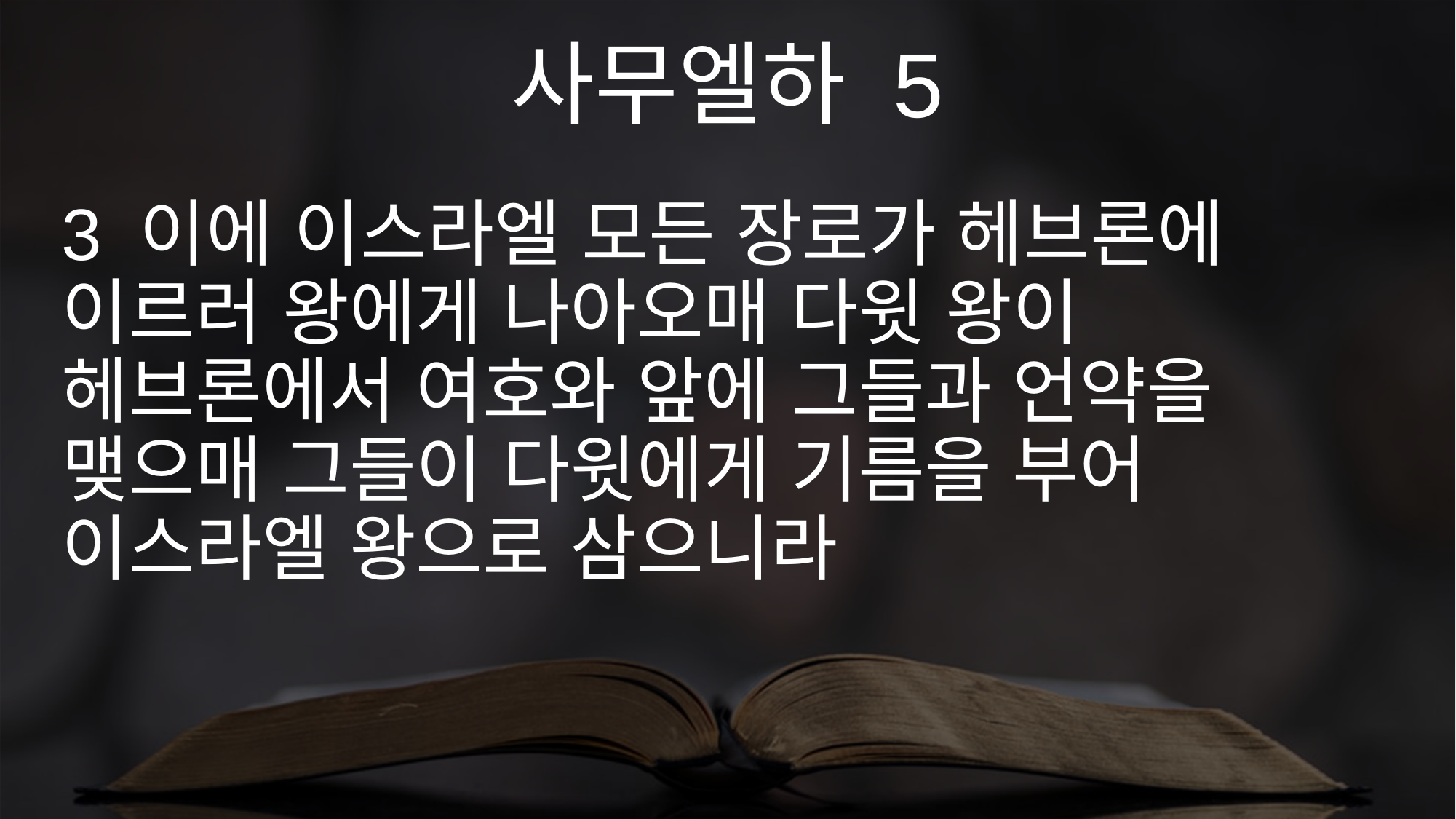

사무엘하 5
3 이에 이스라엘 모든 장로가 헤브론에 이르러 왕에게 나아오매 다윗 왕이 헤브론에서 여호와 앞에 그들과 언약을 맺으매 그들이 다윗에게 기름을 부어 이스라엘 왕으로 삼으니라